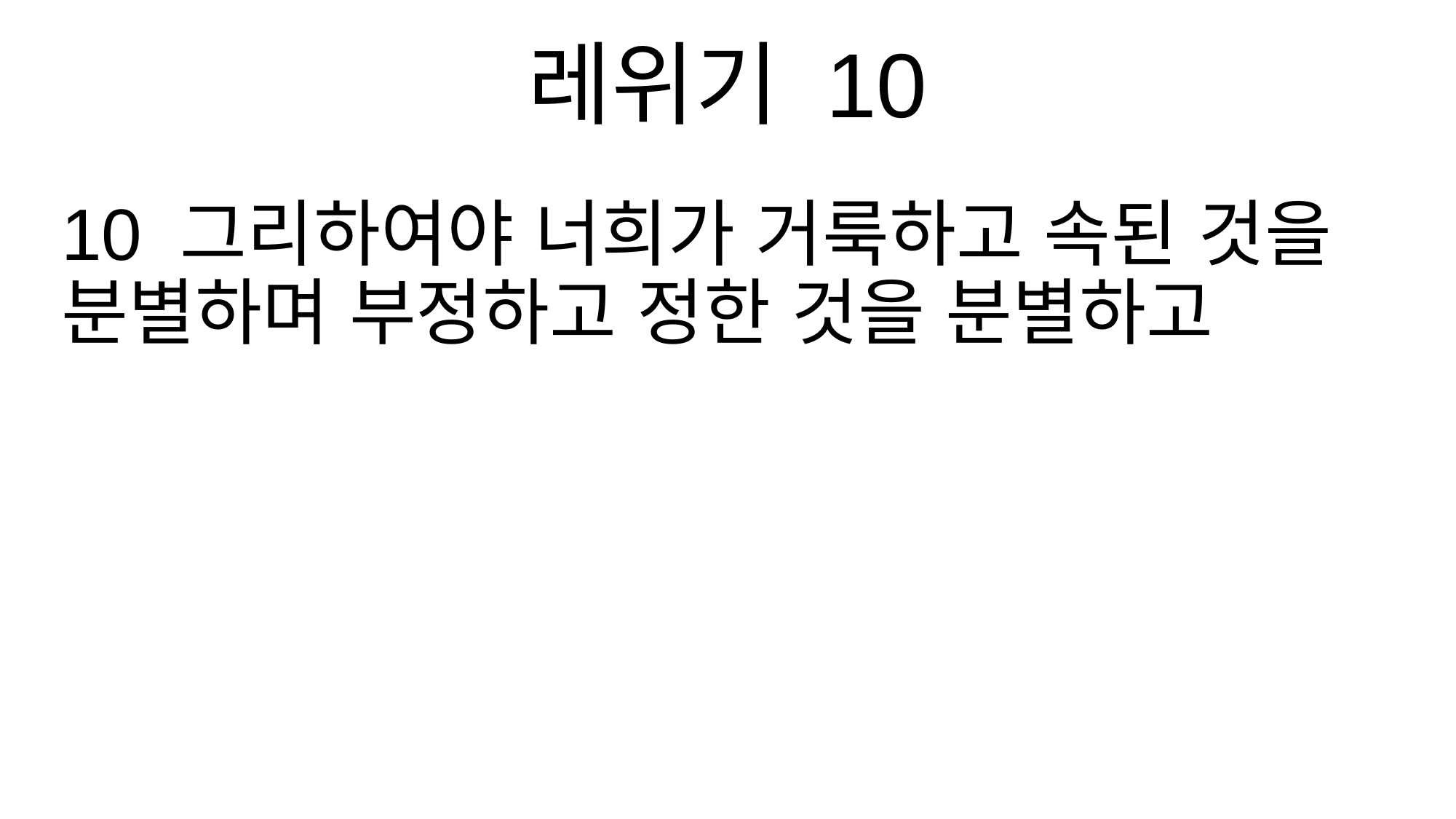

레위기 10
10 그리하여야 너희가 거룩하고 속된 것을 분별하며 부정하고 정한 것을 분별하고